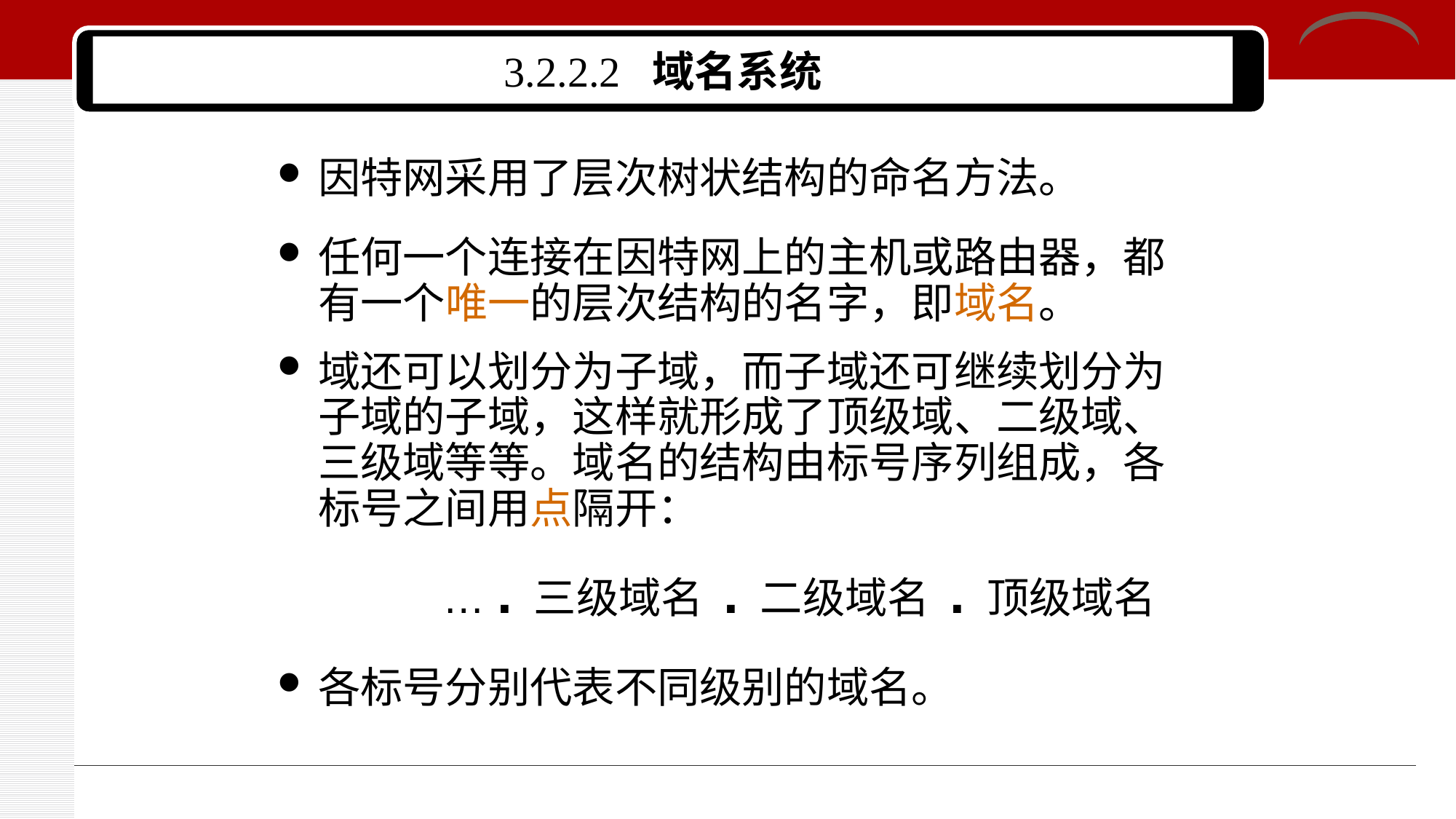

3.2.2.2  域名系统
因特网采用了层次树状结构的命名方法。
任何一个连接在因特网上的主机或路由器，都有一个唯一的层次结构的名字，即域名。
域还可以划分为子域，而子域还可继续划分为子域的子域，这样就形成了顶级域、二级域、三级域等等。域名的结构由标号序列组成，各标号之间用点隔开：
              … . 三级域名 . 二级域名 . 顶级域名
各标号分别代表不同级别的域名。